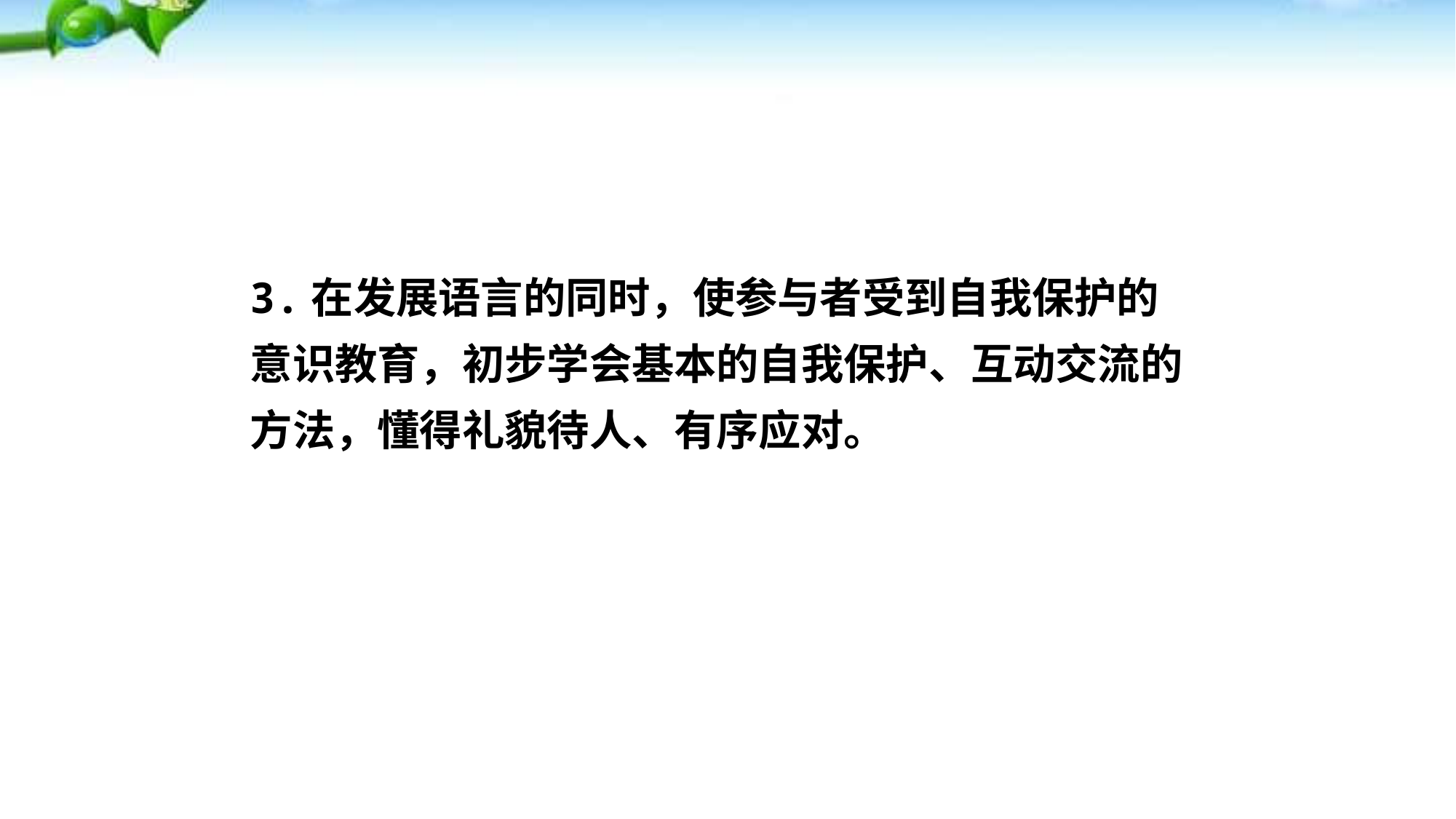

3.在发展语言的同时，使参与者受到自我保护的意识教育，初步学会基本的自我保护、互动交流的方法，懂得礼貌待人、有序应对。